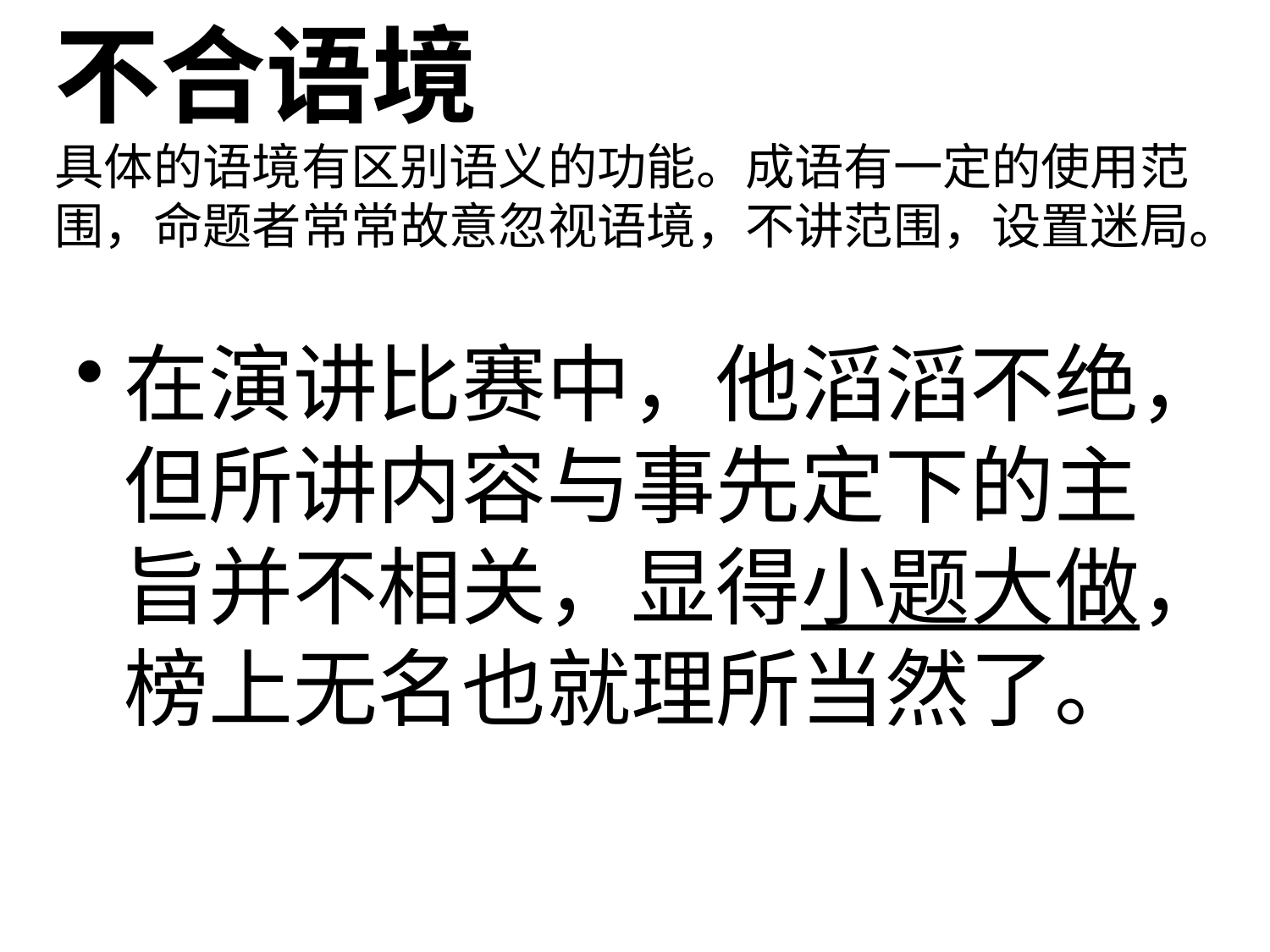

# 不合语境 具体的语境有区别语义的功能。成语有一定的使用范围，命题者常常故意忽视语境，不讲范围，设置迷局。
在演讲比赛中，他滔滔不绝，但所讲内容与事先定下的主旨并不相关，显得小题大做，榜上无名也就理所当然了。